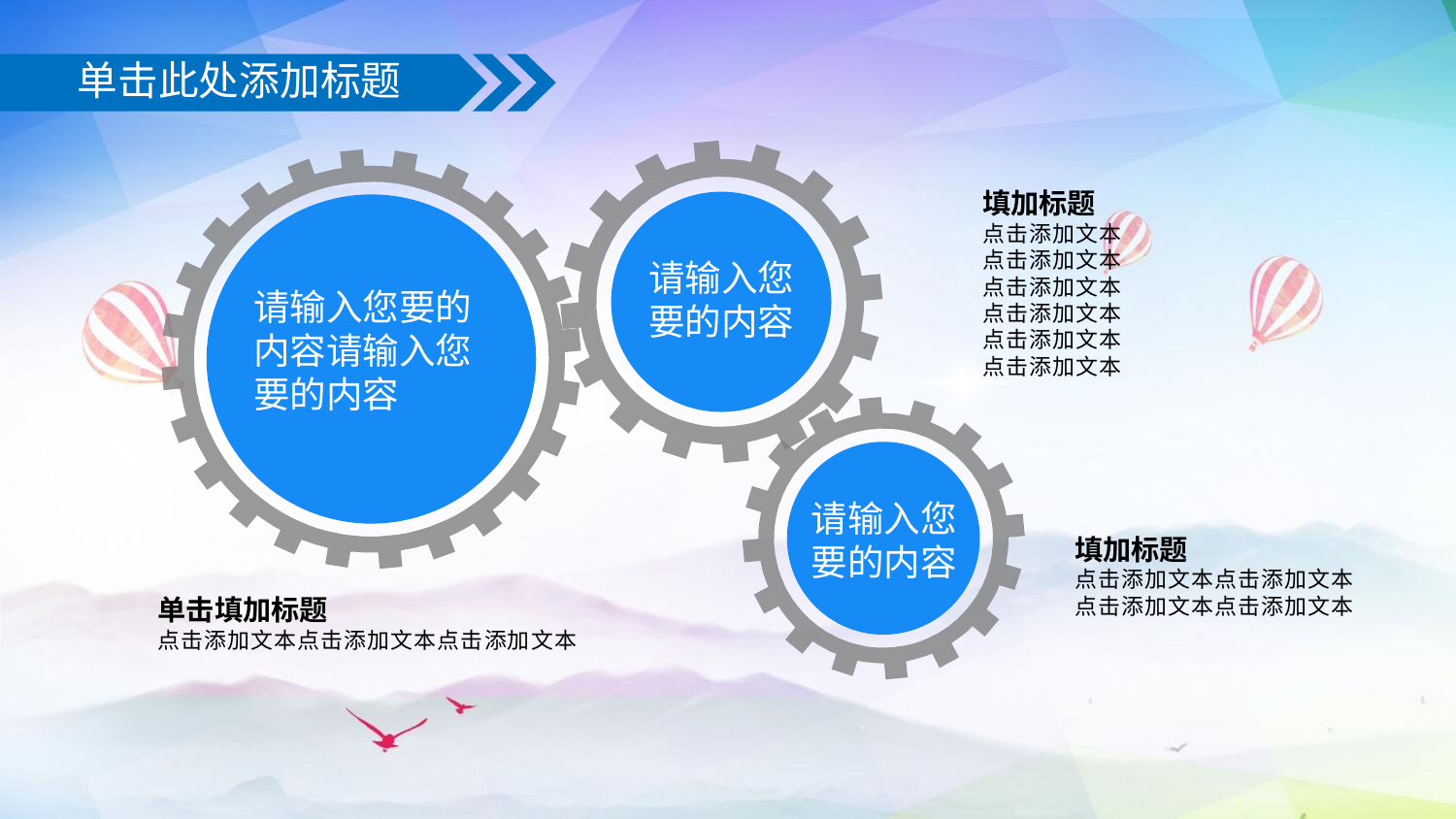

单击此处添加标题

填加标题
点击添加文本
点击添加文本
点击添加文本
点击添加文本
点击添加文本
点击添加文本

请输入您要的内容

请输入您要的内容请输入您要的内容

请输入您要的内容
填加标题
点击添加文本点击添加文本
点击添加文本点击添加文本

单击填加标题
点击添加文本点击添加文本点击添加文本
延时符